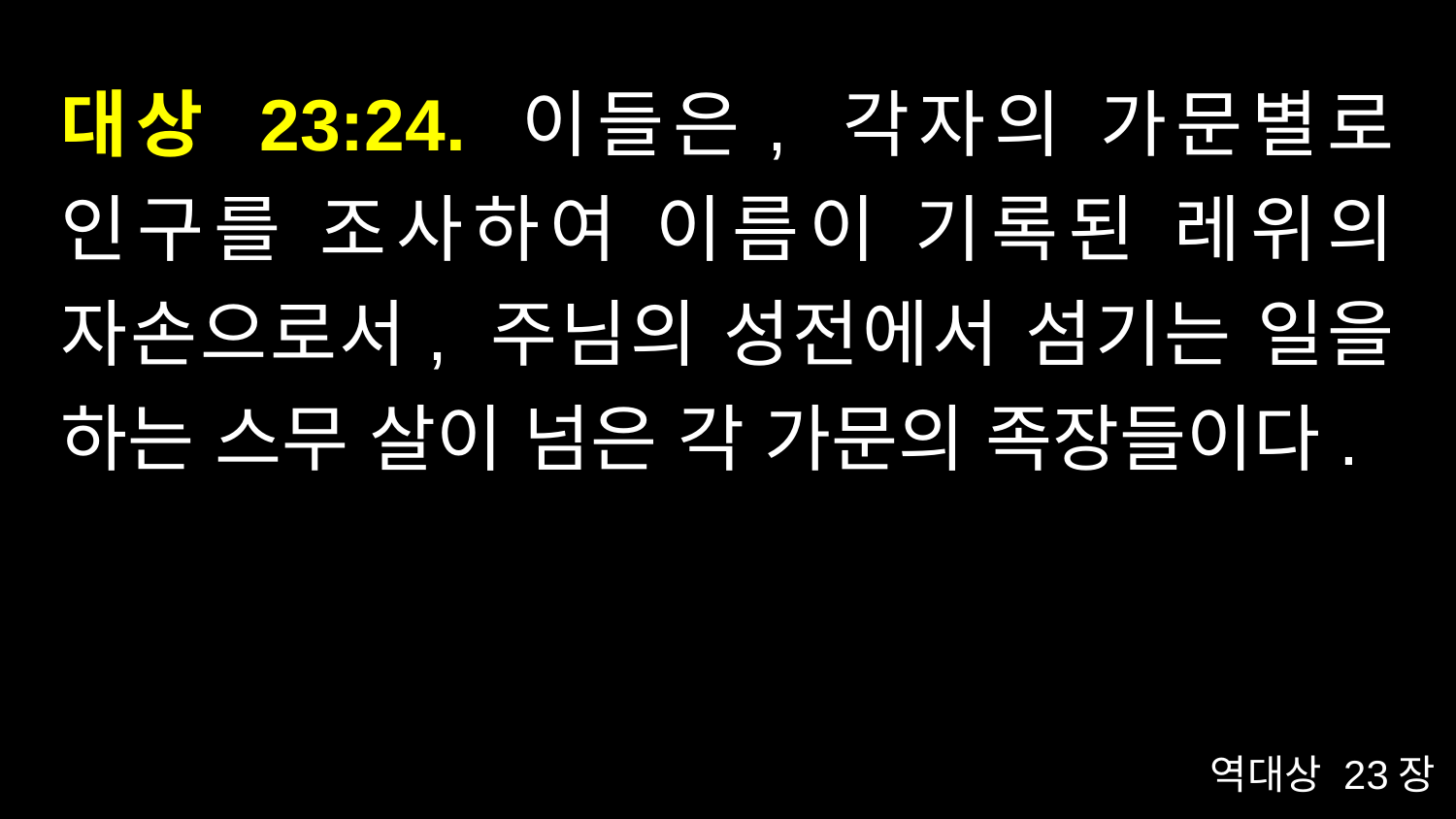

# 대상 23:24. 이들은, 각자의 가문별로 인구를 조사하여 이름이 기록된 레위의 자손으로서, 주님의 성전에서 섬기는 일을 하는 스무 살이 넘은 각 가문의 족장들이다.
역대상 23장